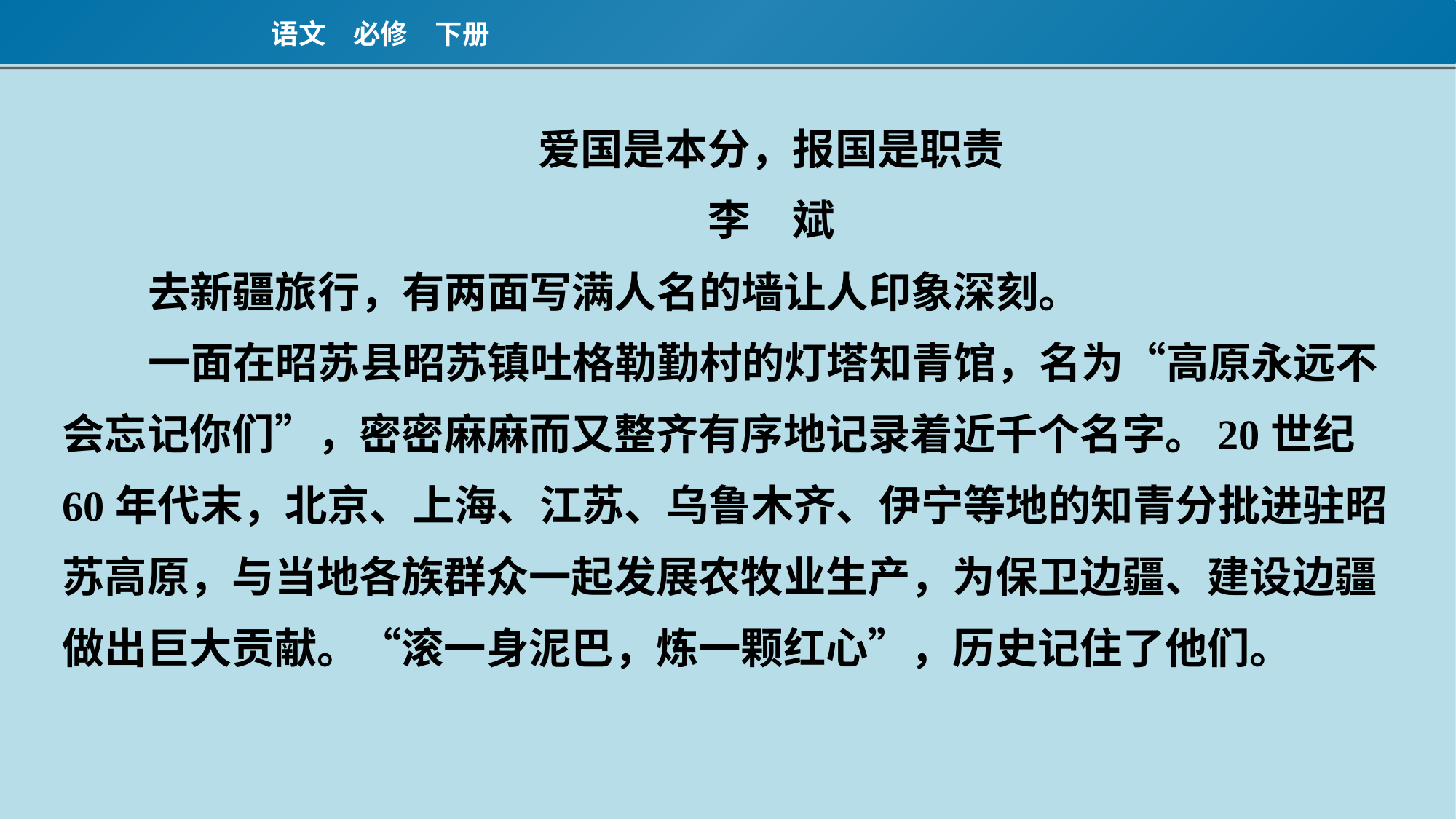

爱国是本分，报国是职责
李　斌
去新疆旅行，有两面写满人名的墙让人印象深刻。
一面在昭苏县昭苏镇吐格勒勤村的灯塔知青馆，名为“高原永远不会忘记你们”，密密麻麻而又整齐有序地记录着近千个名字。20世纪60年代末，北京、上海、江苏、乌鲁木齐、伊宁等地的知青分批进驻昭苏高原，与当地各族群众一起发展农牧业生产，为保卫边疆、建设边疆做出巨大贡献。“滚一身泥巴，炼一颗红心”，历史记住了他们。